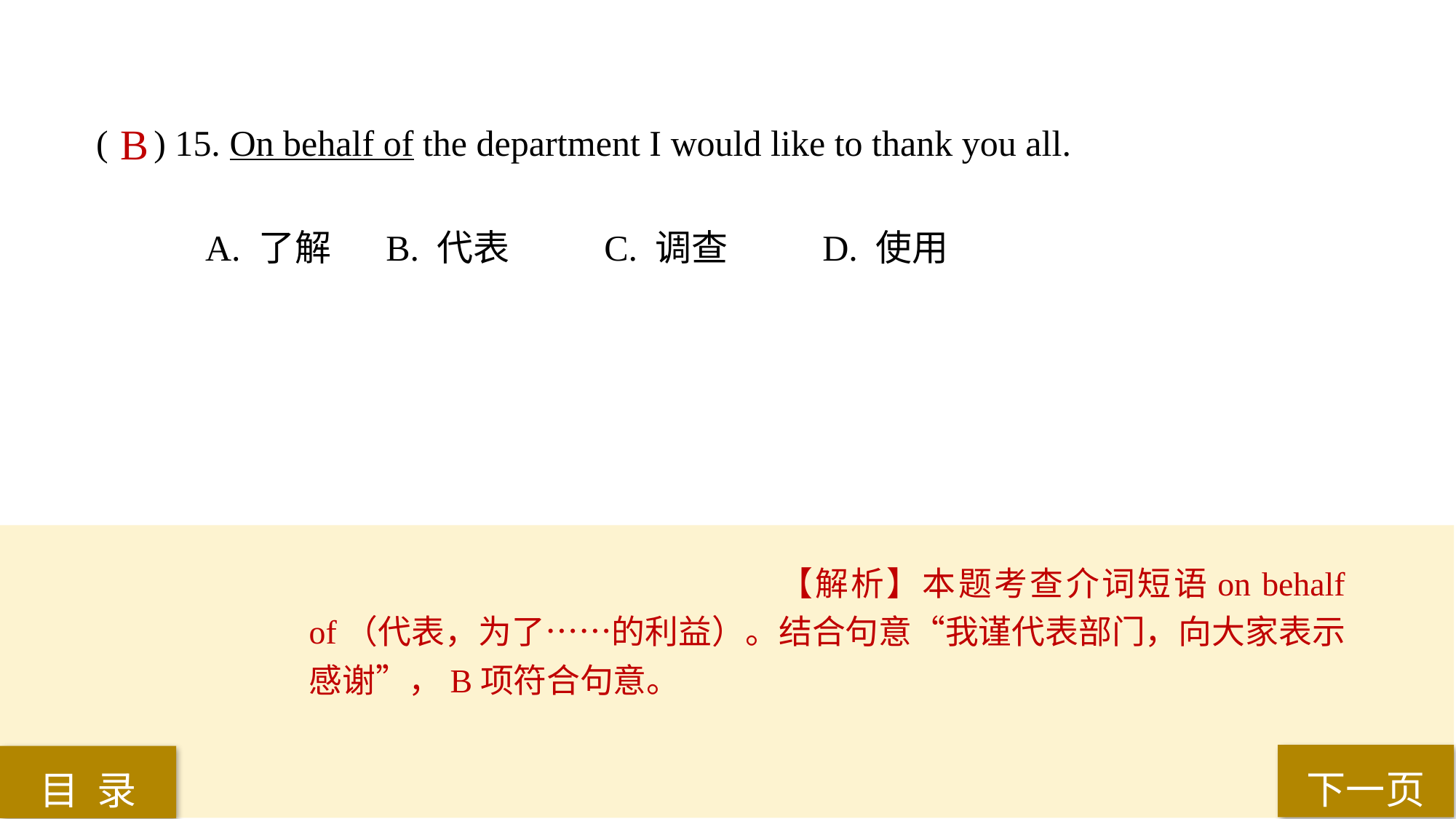

(     ) 15. On behalf of the department I would like to thank you all.

A. 了解	 B. 代表	 C. 调查	 D. 使用
B
【解析】本题考查介词短语on behalf of（代表，为了……的利益）。结合句意“我谨代表部门，向大家表示感谢”，B项符合句意。